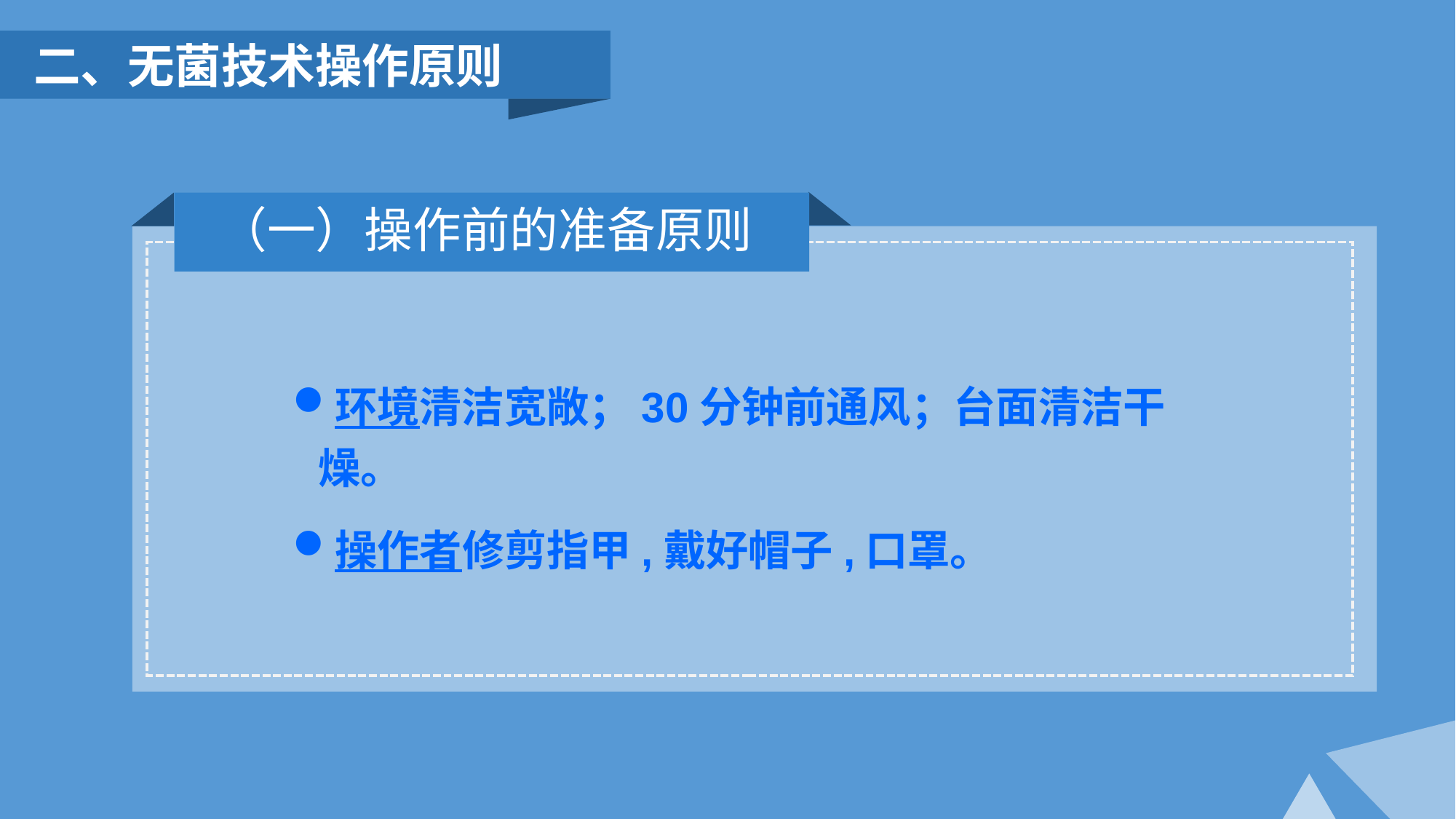

二、无菌技术操作原则

（一）操作前的准备原则

环境清洁宽敞；30分钟前通风；台面清洁干燥。
操作者修剪指甲,戴好帽子,口罩。